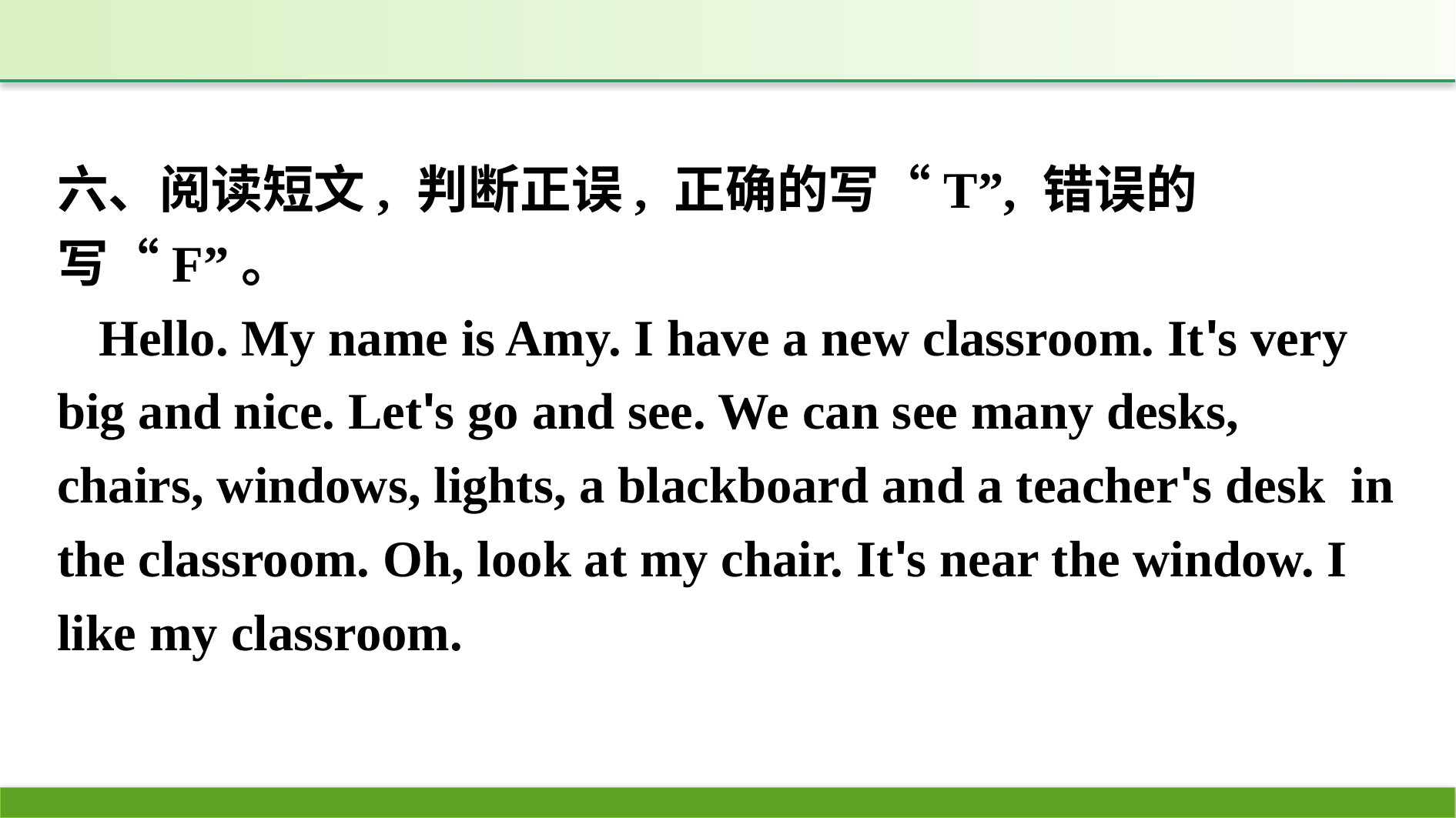

六、阅读短文, 判断正误, 正确的写“T”, 错误的写“F”。
Hello. My name is Amy. I have a new classroom. It's very big and nice. Let's go and see. We can see many desks, chairs, windows, lights, a blackboard and a teacher's desk  in the classroom. Oh, look at my chair. It's near the window. I like my classroom.